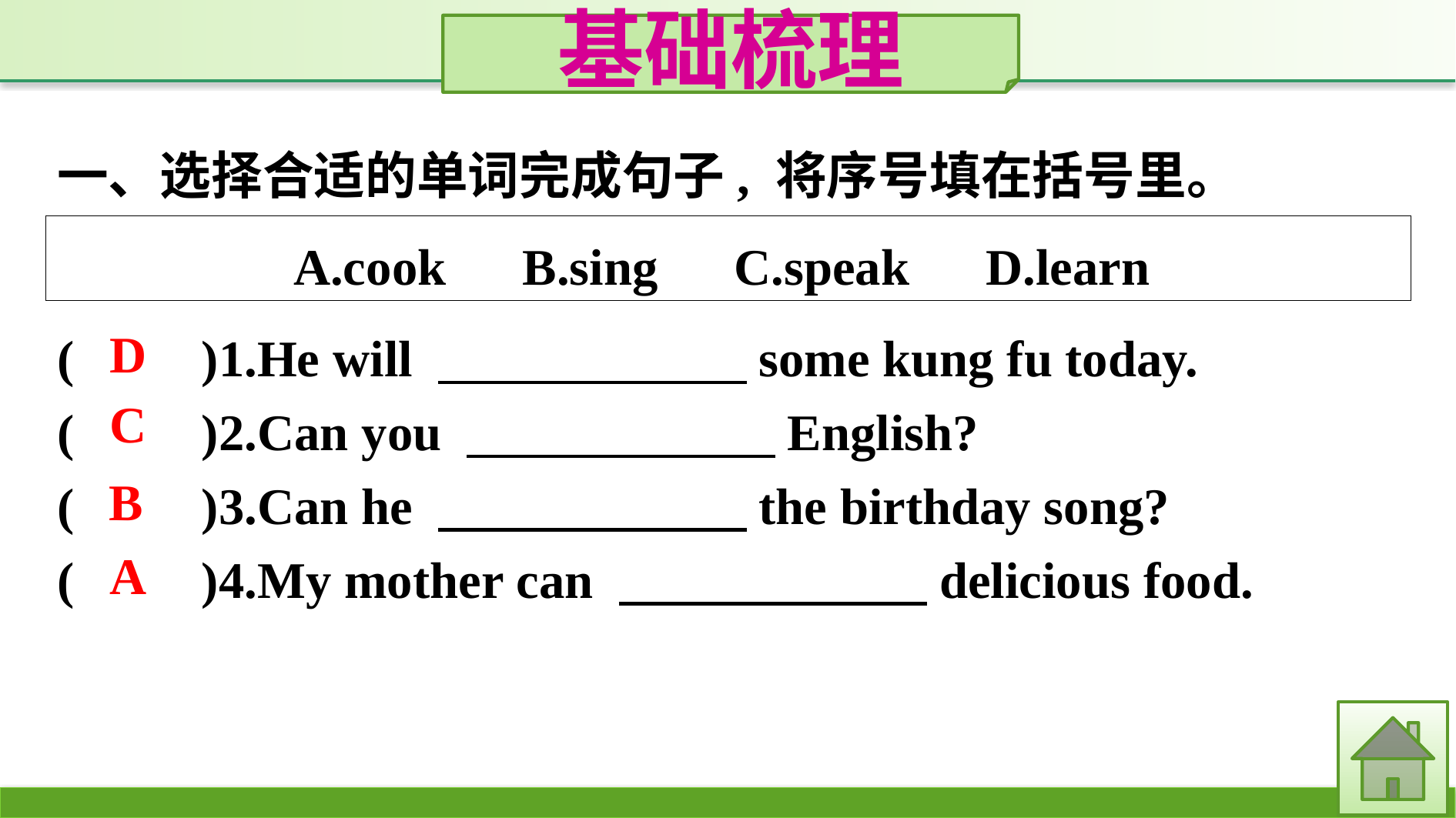

基础梳理
一、选择合适的单词完成句子, 将序号填在括号里。
A.cook　B.sing　C.speak　D.learn
(　　)1.He will 　　　　　　some kung fu today.
(　　)2.Can you 　　　　　　English?
(　　)3.Can he 　　　　　　the birthday song?
(　　)4.My mother can 　　　　　　delicious food.
D
C
B
A